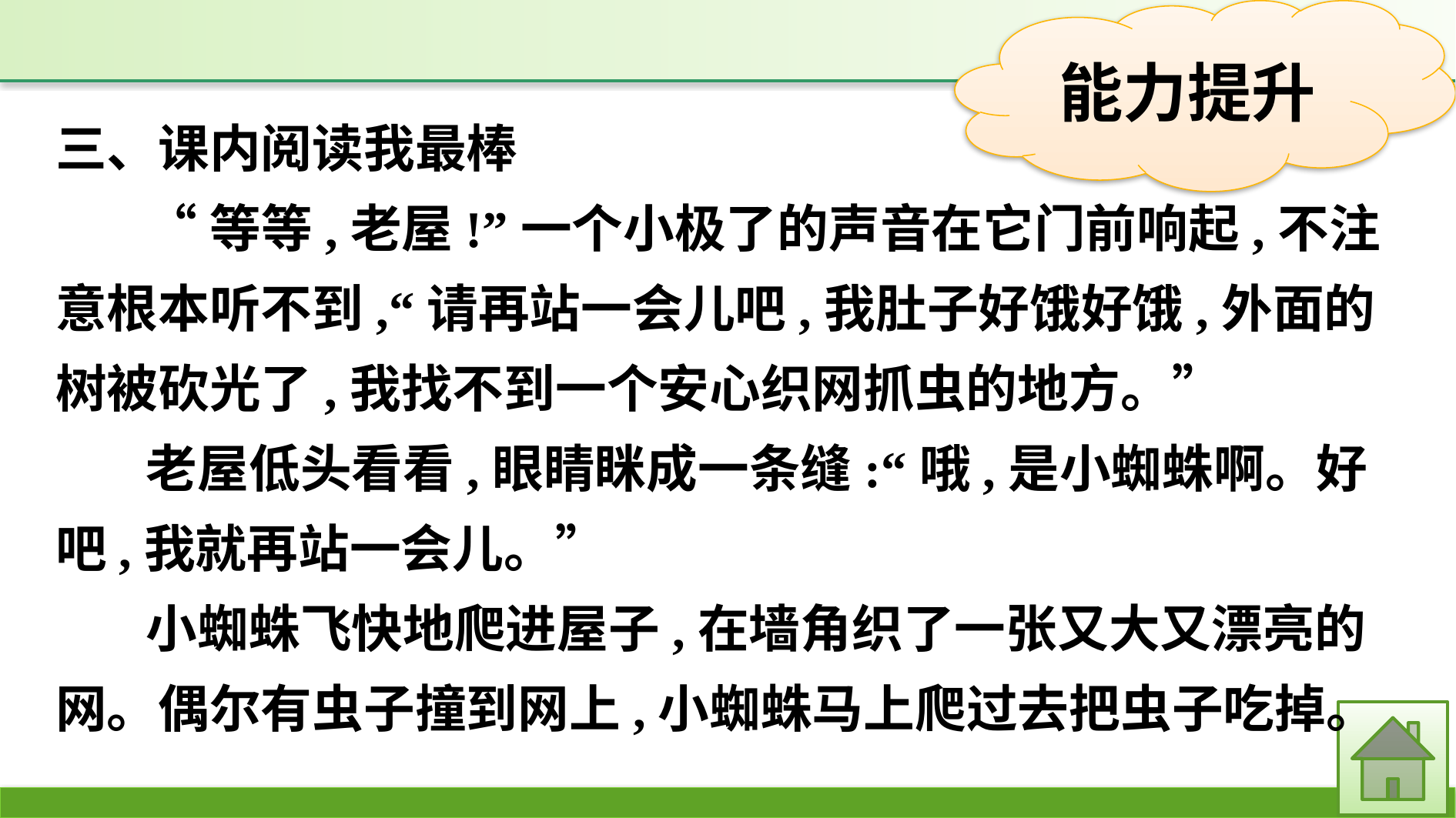

三、课内阅读我最棒
“等等,老屋!”一个小极了的声音在它门前响起,不注意根本听不到,“请再站一会儿吧,我肚子好饿好饿,外面的树被砍光了,我找不到一个安心织网抓虫的地方。”
老屋低头看看,眼睛眯成一条缝:“哦,是小蜘蛛啊。好吧,我就再站一会儿。”
小蜘蛛飞快地爬进屋子,在墙角织了一张又大又漂亮的网。偶尔有虫子撞到网上,小蜘蛛马上爬过去把虫子吃掉。